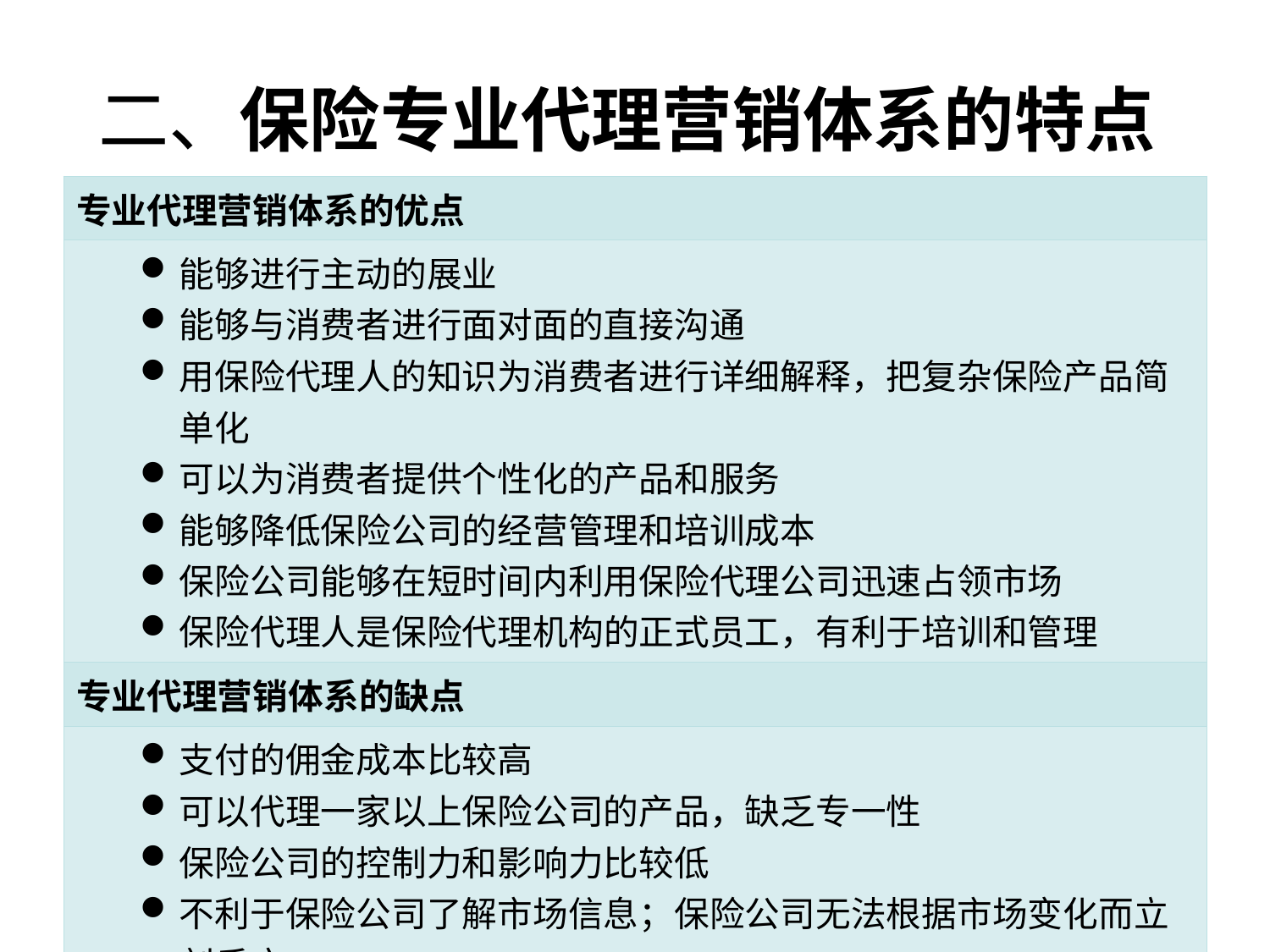

# 二、保险专业代理营销体系的特点
| 专业代理营销体系的优点 |
| --- |
| 能够进行主动的展业 能够与消费者进行面对面的直接沟通 用保险代理人的知识为消费者进行详细解释，把复杂保险产品简单化 可以为消费者提供个性化的产品和服务 能够降低保险公司的经营管理和培训成本 保险公司能够在短时间内利用保险代理公司迅速占领市场 保险代理人是保险代理机构的正式员工，有利于培训和管理 |
| 专业代理营销体系的缺点 |
| 支付的佣金成本比较高 可以代理一家以上保险公司的产品，缺乏专一性 保险公司的控制力和影响力比较低 不利于保险公司了解市场信息；保险公司无法根据市场变化而立刻反应 |